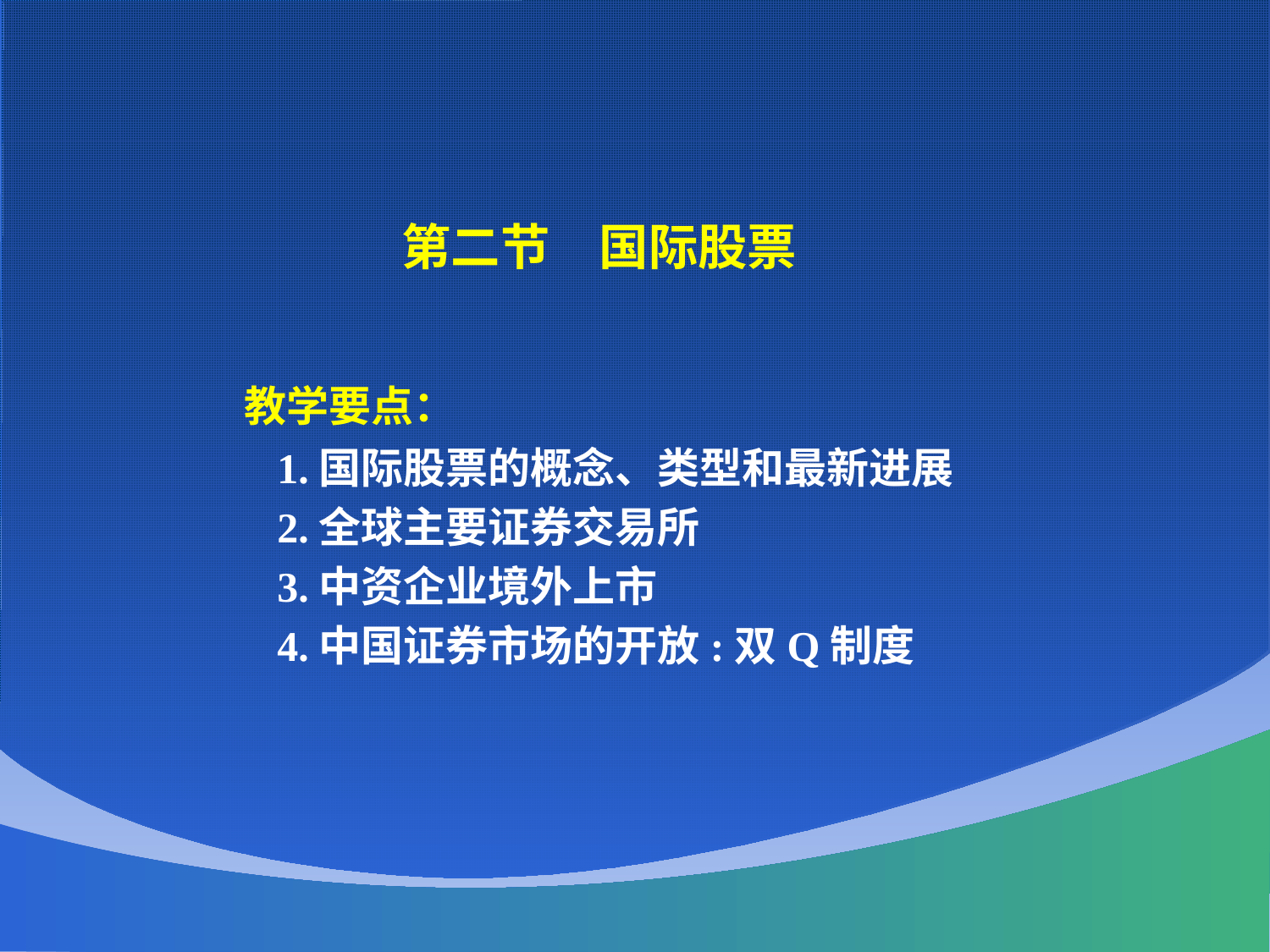

第二节　国际股票

            教学要点：
                   1.国际股票的概念、类型和最新进展
                   2.全球主要证券交易所
                   3.中资企业境外上市
                   4.中国证券市场的开放:双Q制度